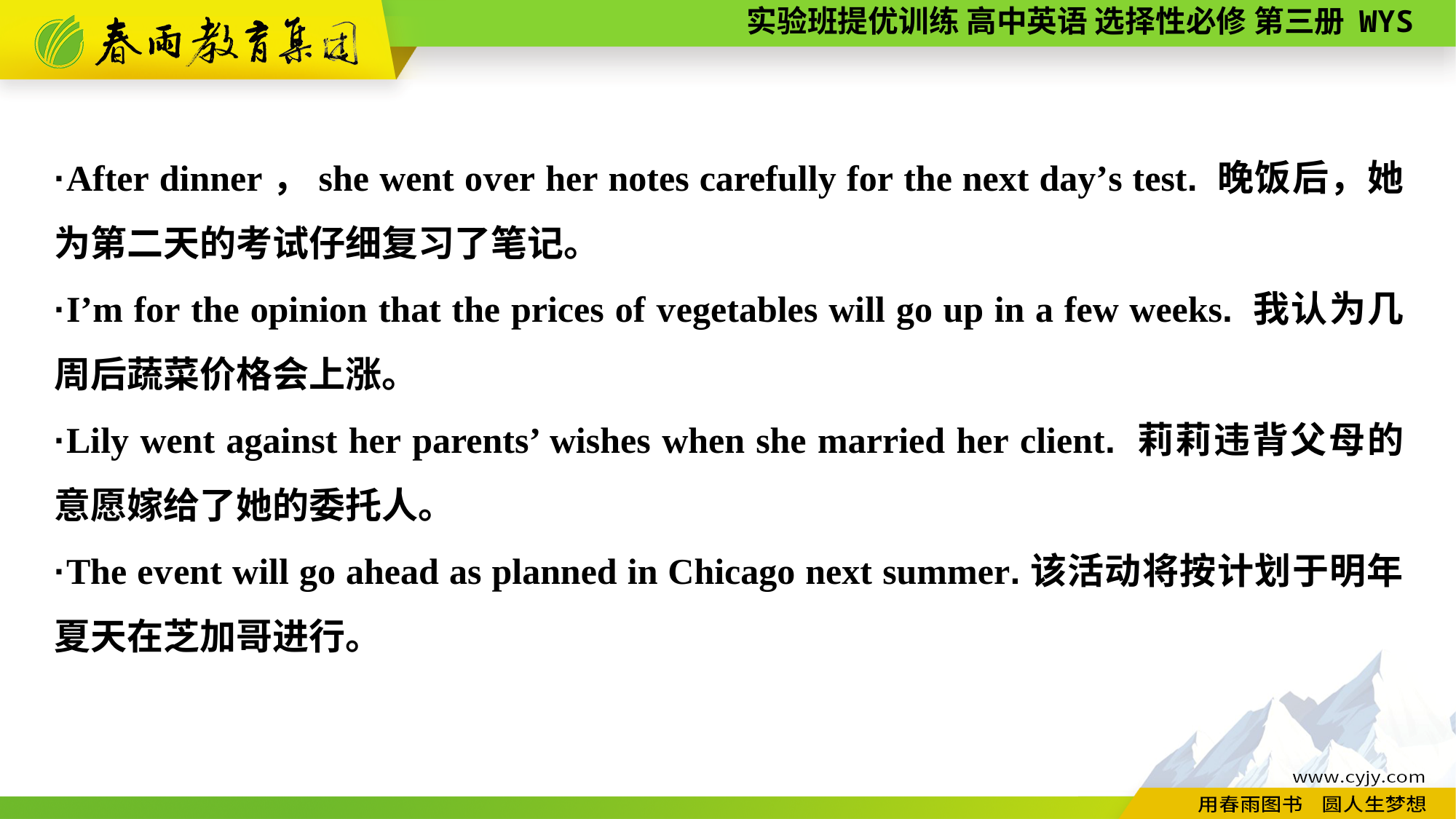

·After dinner，she went over her notes carefully for the next day’s test. 晚饭后，她为第二天的考试仔细复习了笔记。
·I’m for the opinion that the prices of vegetables will go up in a few weeks. 我认为几周后蔬菜价格会上涨。
·Lily went against her parents’ wishes when she married her client. 莉莉违背父母的意愿嫁给了她的委托人。
·The event will go ahead as planned in Chicago next summer.该活动将按计划于明年夏天在芝加哥进行。